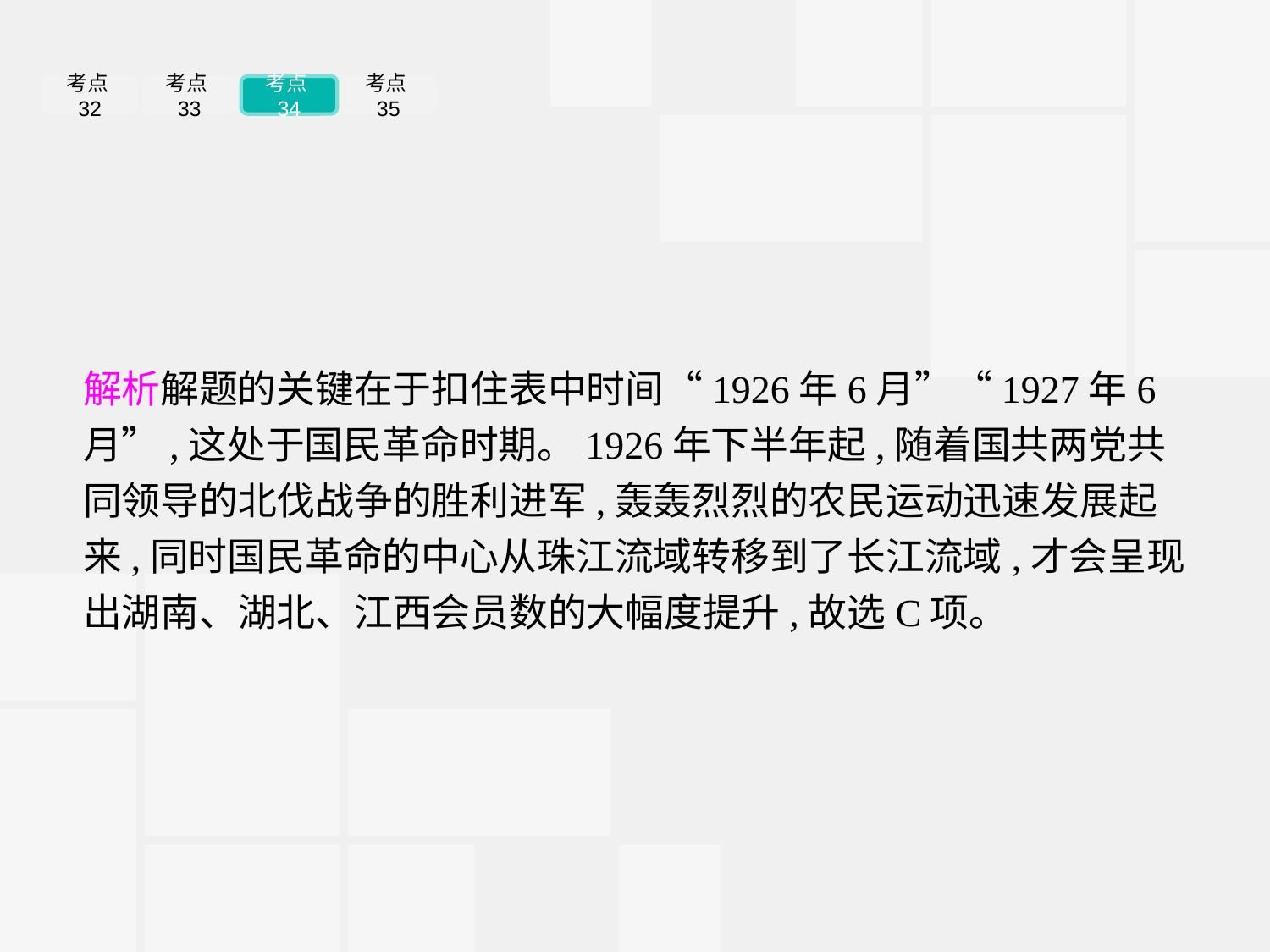

考点32
考点33
考点34
考点35
解析解题的关键在于扣住表中时间“1926年6月”“1927年6月”,这处于国民革命时期。1926年下半年起,随着国共两党共同领导的北伐战争的胜利进军,轰轰烈烈的农民运动迅速发展起来,同时国民革命的中心从珠江流域转移到了长江流域,才会呈现出湖南、湖北、江西会员数的大幅度提升,故选C项。